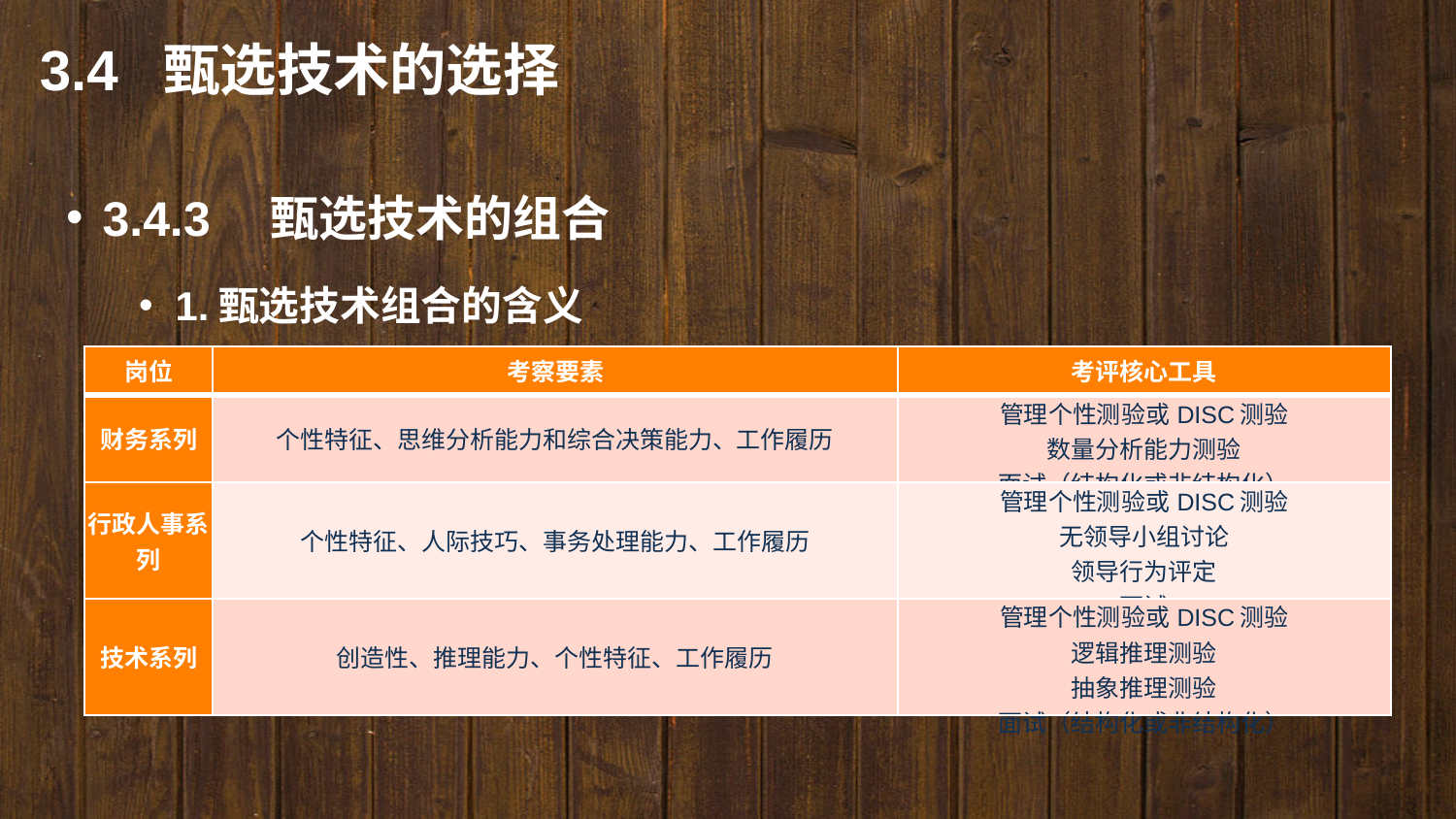

3.4  甄选技术的选择
3.4.3　甄选技术的组合
1.甄选技术组合的含义
| 岗位 | 考察要素 | 考评核心工具 |
| --- | --- | --- |
| 财务系列 | 个性特征、思维分析能力和综合决策能力、工作履历 | 管理个性测验或DISC测验 数量分析能力测验 面试（结构化或非结构化） |
| 行政人事系列 | 个性特征、人际技巧、事务处理能力、工作履历 | 管理个性测验或DISC测验 无领导小组讨论 领导行为评定 面试 |
| 技术系列 | 创造性、推理能力、个性特征、工作履历 | 管理个性测验或DISC测验 逻辑推理测验 抽象推理测验 面试（结构化或非结构化） |